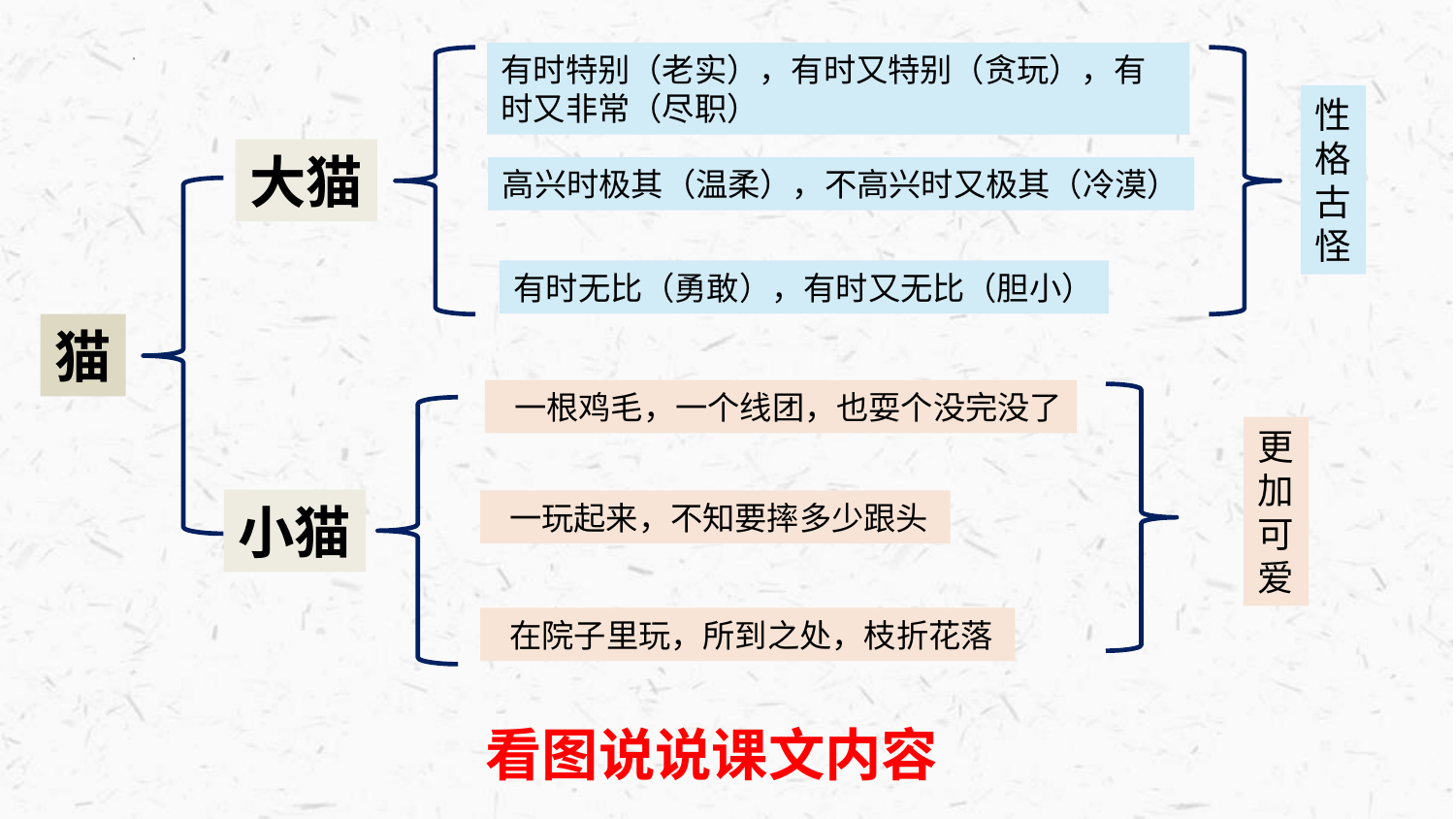

有时特别（老实），有时又特别（贪玩），有时又非常（尽职）

性
格
古
怪
大猫
高兴时极其（温柔），不高兴时又极其（冷漠）

有时无比（勇敢），有时又无比（胆小）
猫
 一根鸡毛，一个线团，也耍个没完没了

更
加
可
爱
小猫
 一玩起来，不知要摔多少跟头
 在院子里玩，所到之处，枝折花落
 看图说说课文内容